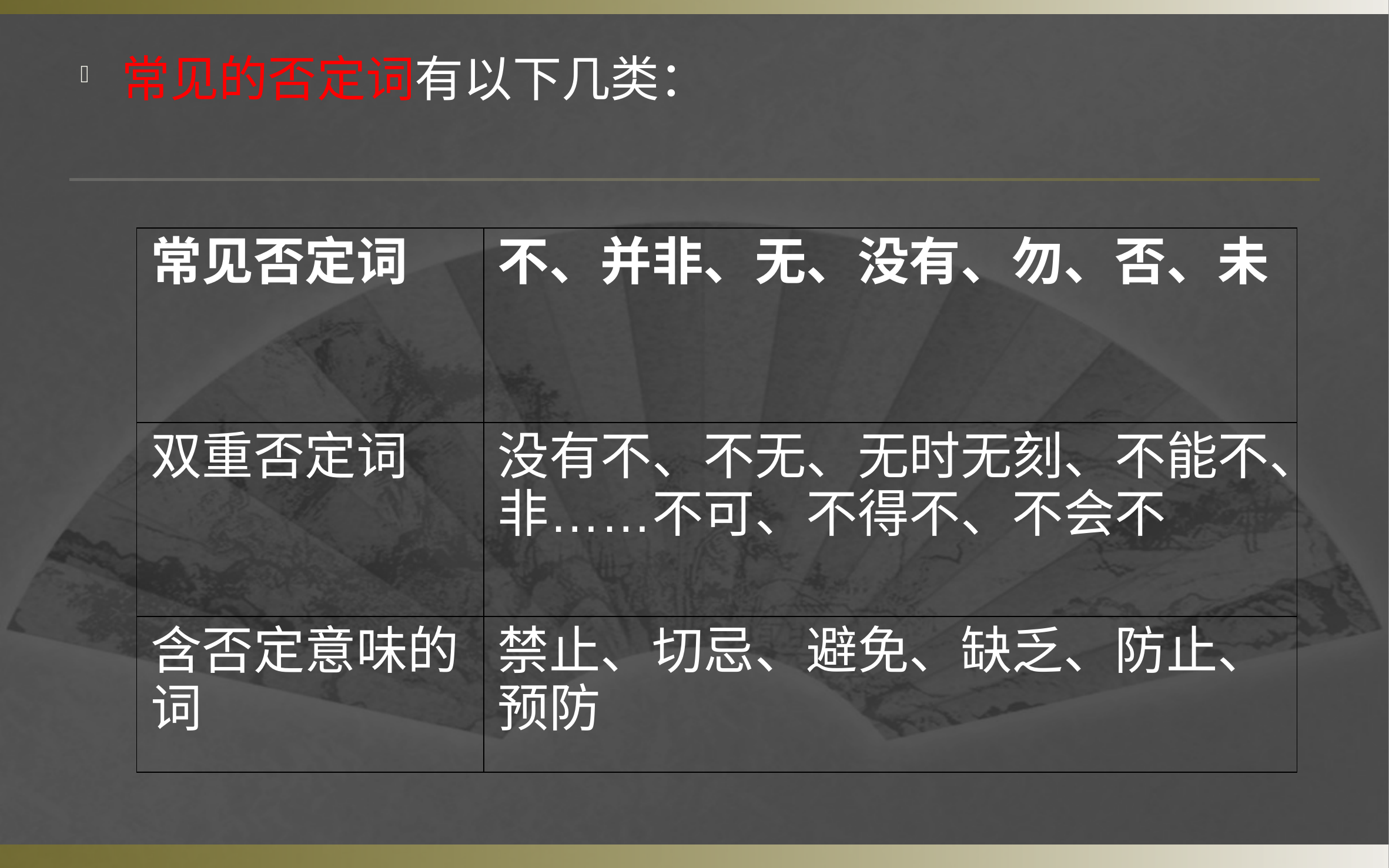

常见的否定词有以下几类：

| 常见否定词 | 不、并非、无、没有、勿、否、未 |
| --- | --- |
| 双重否定词 | 没有不、不无、无时无刻、不能不、非……不可、不得不、不会不 |
| 含否定意味的词 | 禁止、切忌、避免、缺乏、防止、预防 |